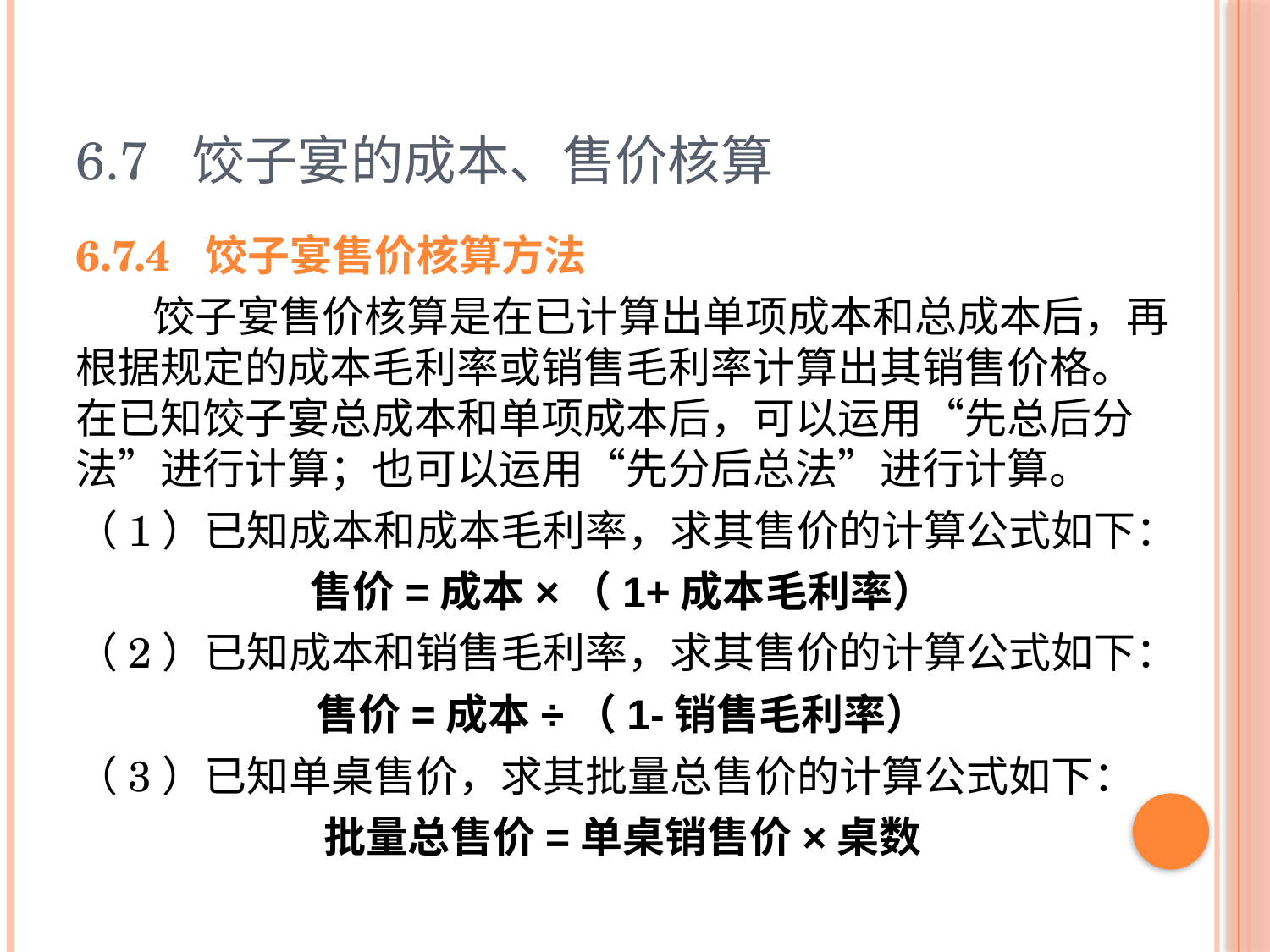

# 6.7  饺子宴的成本、售价核算
6.7.4  饺子宴售价核算方法
       饺子宴售价核算是在已计算出单项成本和总成本后，再根据规定的成本毛利率或销售毛利率计算出其销售价格。在已知饺子宴总成本和单项成本后，可以运用“先总后分法”进行计算；也可以运用“先分后总法”进行计算。
（1）已知成本和成本毛利率，求其售价的计算公式如下：
售价=成本×（1+成本毛利率）
（2）已知成本和销售毛利率，求其售价的计算公式如下：
售价=成本÷（1-销售毛利率）
（3）已知单桌售价，求其批量总售价的计算公式如下：
批量总售价=单桌销售价×桌数